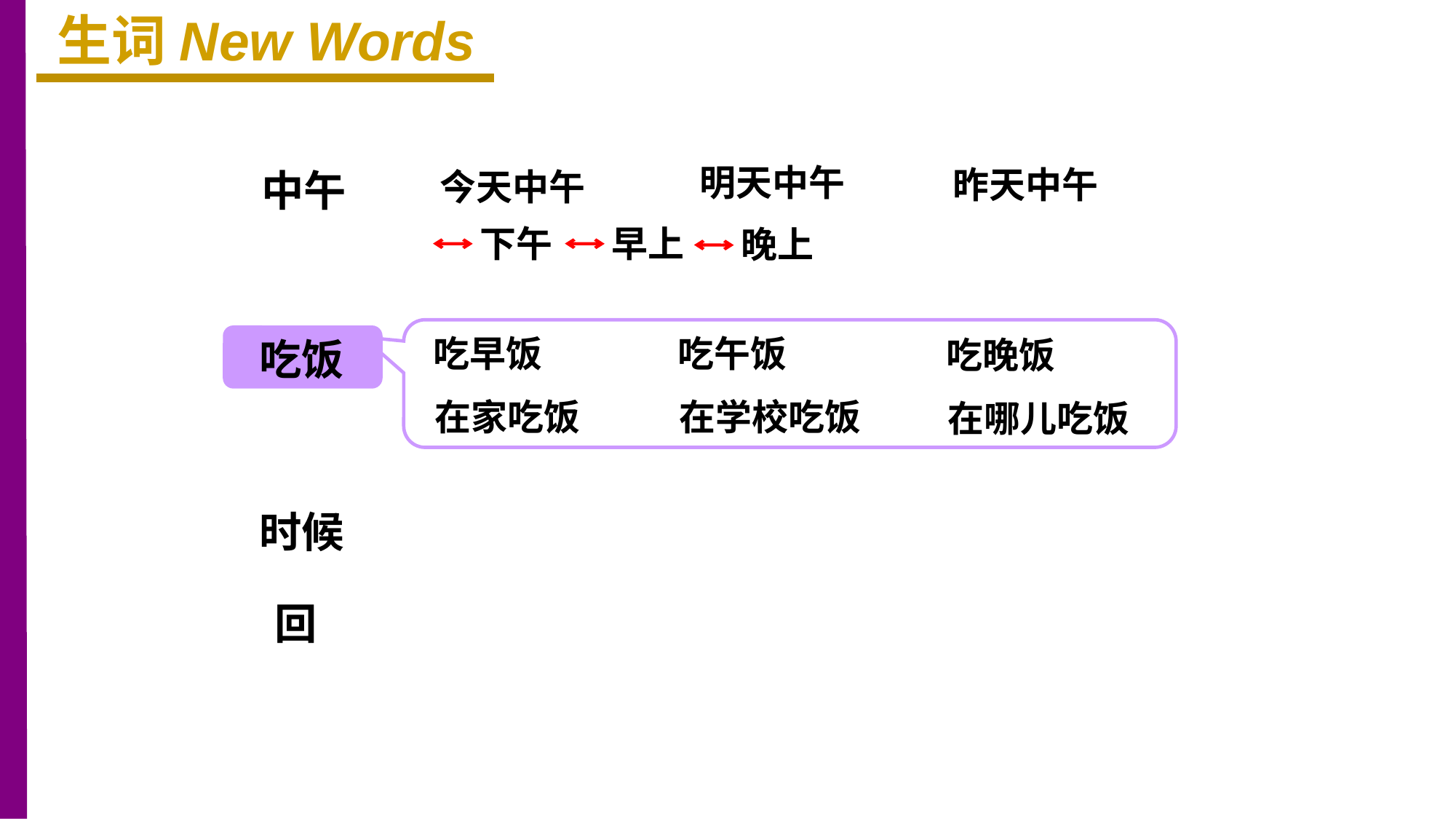

生词New Words
明天中午
昨天中午
中午
今天中午
下午
早上
晚上

吃午饭

吃早饭
吃饭
吃晚饭
在家吃饭
在学校吃饭
在哪儿吃饭
时候
回